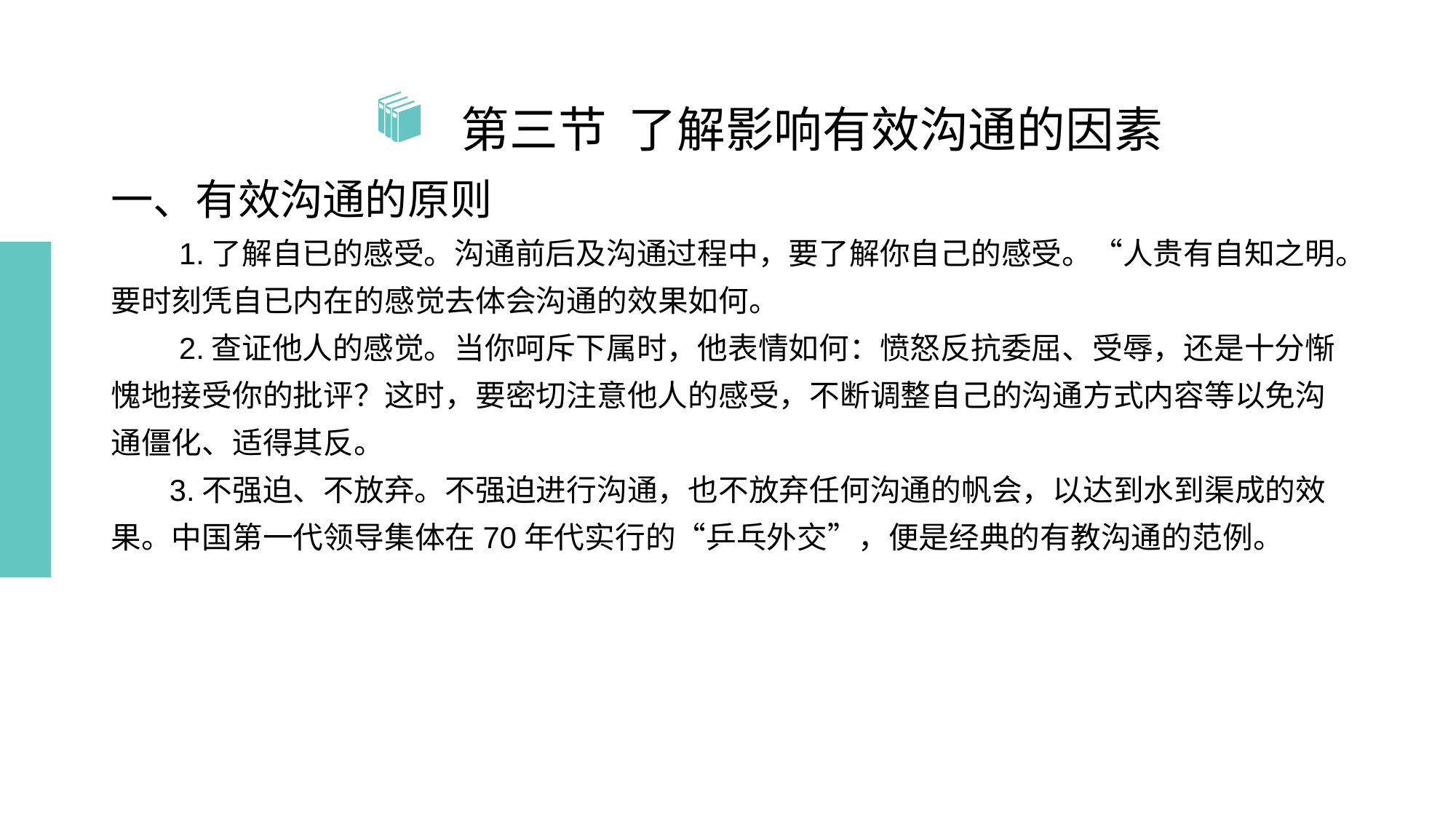

# 第三节  了解影响有效沟通的因素
一、有效沟通的原则
　　1.了解自已的感受。沟通前后及沟通过程中，要了解你自己的感受。“人贵有自知之明。要时刻凭自已内在的感觉去体会沟通的效果如何。
　　2.查证他人的感觉。当你呵斥下属时，他表情如何：愤怒反抗委屈、受辱，还是十分惭愧地接受你的批评？这时，要密切注意他人的感受，不断调整自己的沟通方式内容等以免沟通僵化、适得其反。
       3.不强迫、不放弃。不强迫进行沟通，也不放弃任何沟通的帆会，以达到水到渠成的效果。中国第一代领导集体在70年代实行的“乒乓外交”，便是经典的有教沟通的范例。